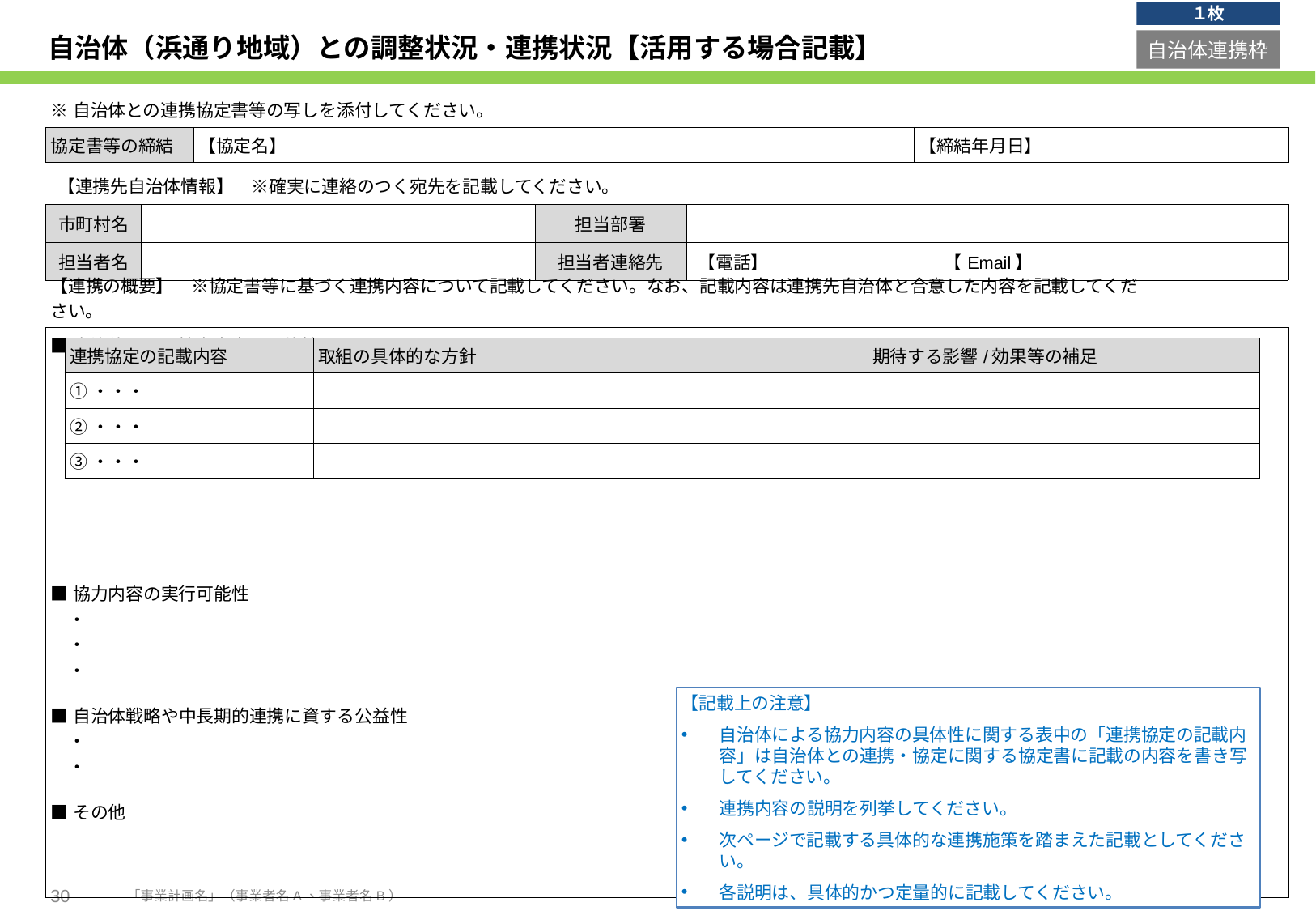

１枚
# 自治体（浜通り地域）との調整状況・連携状況【活用する場合記載】
自治体連携枠
| ※自治体との連携協定書等の写しを添付してください。 |  |  |
| --- | --- | --- |
| 協定書等の締結 | 【協定名】 | 【締結年月日】 |
| 【連携先自治体情報】　※確実に連絡のつく宛先を記載してください。 |  |  |  |
| --- | --- | --- | --- |
| 市町村名 |  | 担当部署 |  |
| 担当者名 |  | 担当者連絡先 | 【電話】　　　　　　　　　　【Email】 |
| 【連携の概要】　※協定書等に基づく連携内容について記載してください。なお、記載内容は連携先自治体と合意した内容を記載してください。 |  |
| --- | --- |
| ■自治体による協力内容の具体性 　　 ■協力内容の実行可能性 　・ 　・ 　・ ■自治体戦略や中長期的連携に資する公益性 　・ 　・ ■その他 | 実績値 |
| 連携協定の記載内容 | 取組の具体的な方針 | 期待する影響/効果等の補足 |
| --- | --- | --- |
| ①・・・ |  |  |
| ②・・・ |  |  |
| ③・・・ |  |  |
【記載上の注意】
自治体による協力内容の具体性に関する表中の「連携協定の記載内容」は自治体との連携・協定に関する協定書に記載の内容を書き写してください。
連携内容の説明を列挙してください。
次ページで記載する具体的な連携施策を踏まえた記載としてください。
各説明は、具体的かつ定量的に記載してください。
30
「事業計画名」（事業者名A、事業者名B）